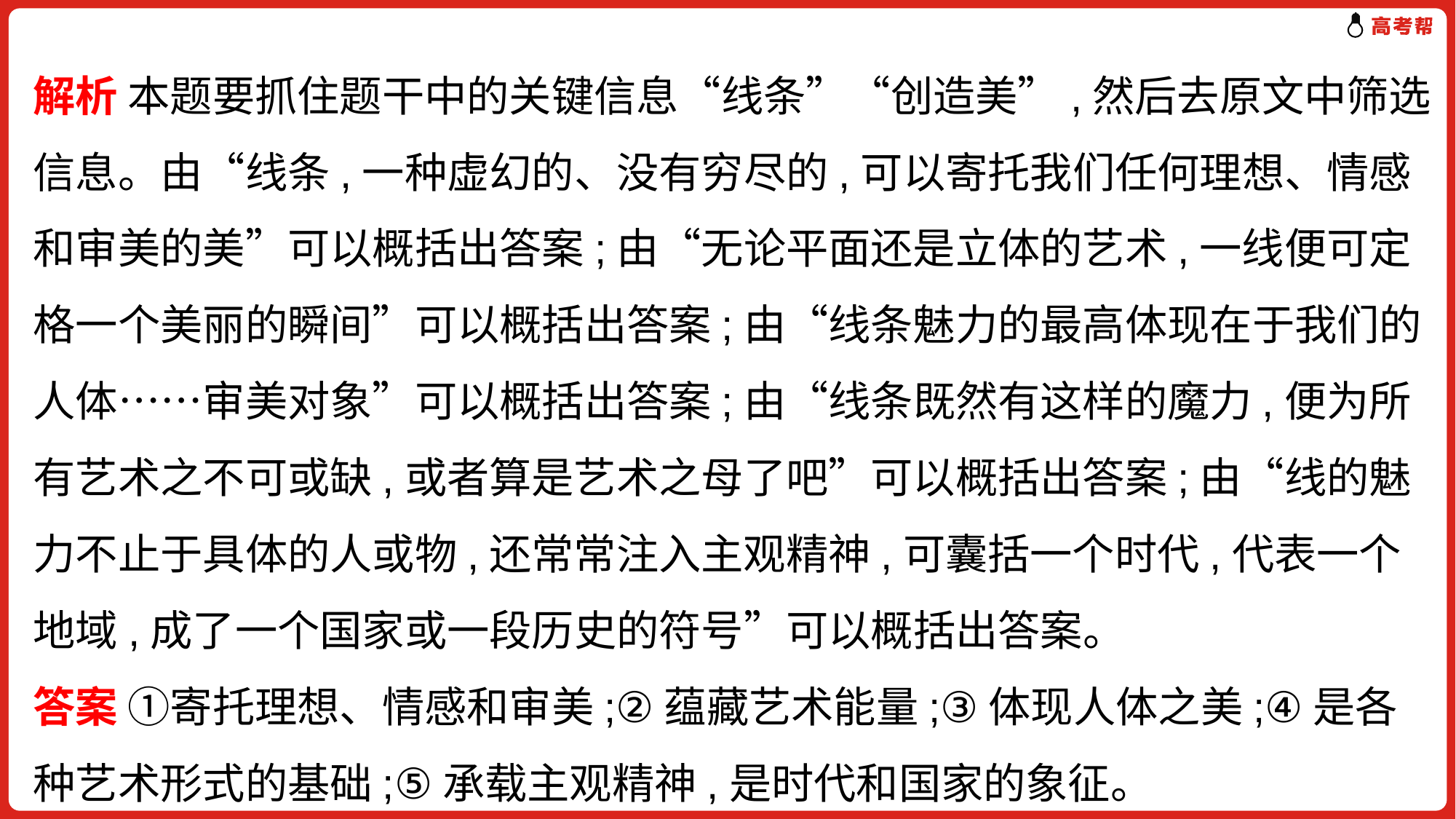

解析 本题要抓住题干中的关键信息“线条”“创造美”,然后去原文中筛选信息。由“线条,一种虚幻的、没有穷尽的,可以寄托我们任何理想、情感和审美的美”可以概括出答案;由“无论平面还是立体的艺术,一线便可定格一个美丽的瞬间”可以概括出答案;由“线条魅力的最高体现在于我们的人体……审美对象”可以概括出答案;由“线条既然有这样的魔力,便为所有艺术之不可或缺,或者算是艺术之母了吧”可以概括出答案;由“线的魅力不止于具体的人或物,还常常注入主观精神,可囊括一个时代,代表一个地域,成了一个国家或一段历史的符号”可以概括出答案。
答案 ①寄托理想、情感和审美;②蕴藏艺术能量;③体现人体之美;④是各种艺术形式的基础;⑤承载主观精神,是时代和国家的象征。